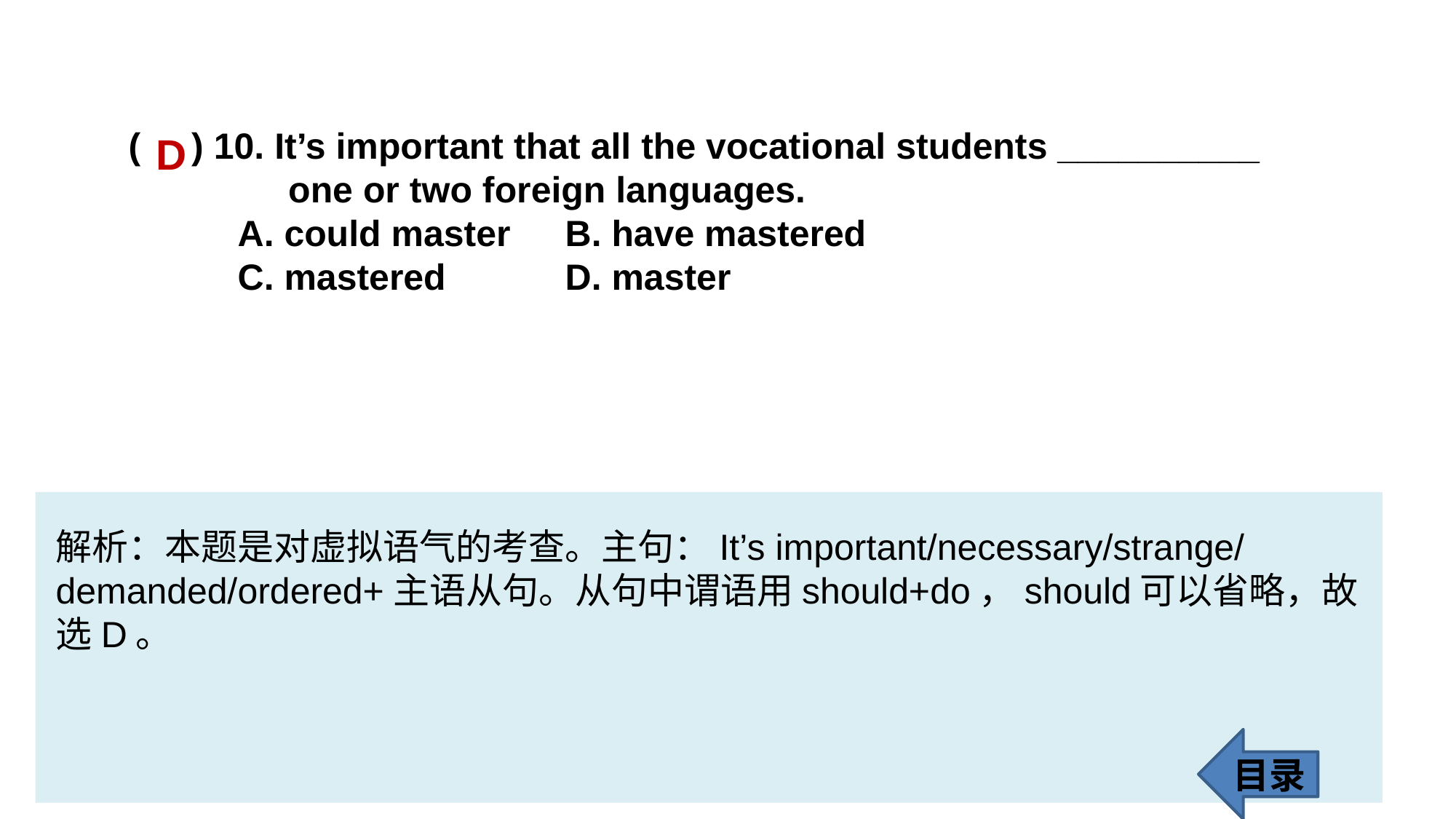

(     ) 10. It’s important that all the vocational students __________ 		     one or two foreign languages.
	A. could master 	B. have mastered
	C. mastered 	D. master
D

解析：本题是对虚拟语气的考查。主句：It’s important/necessary/strange/
demanded/ordered+主语从句。从句中谓语用should+do，should可以省略，故选D。
目录
69